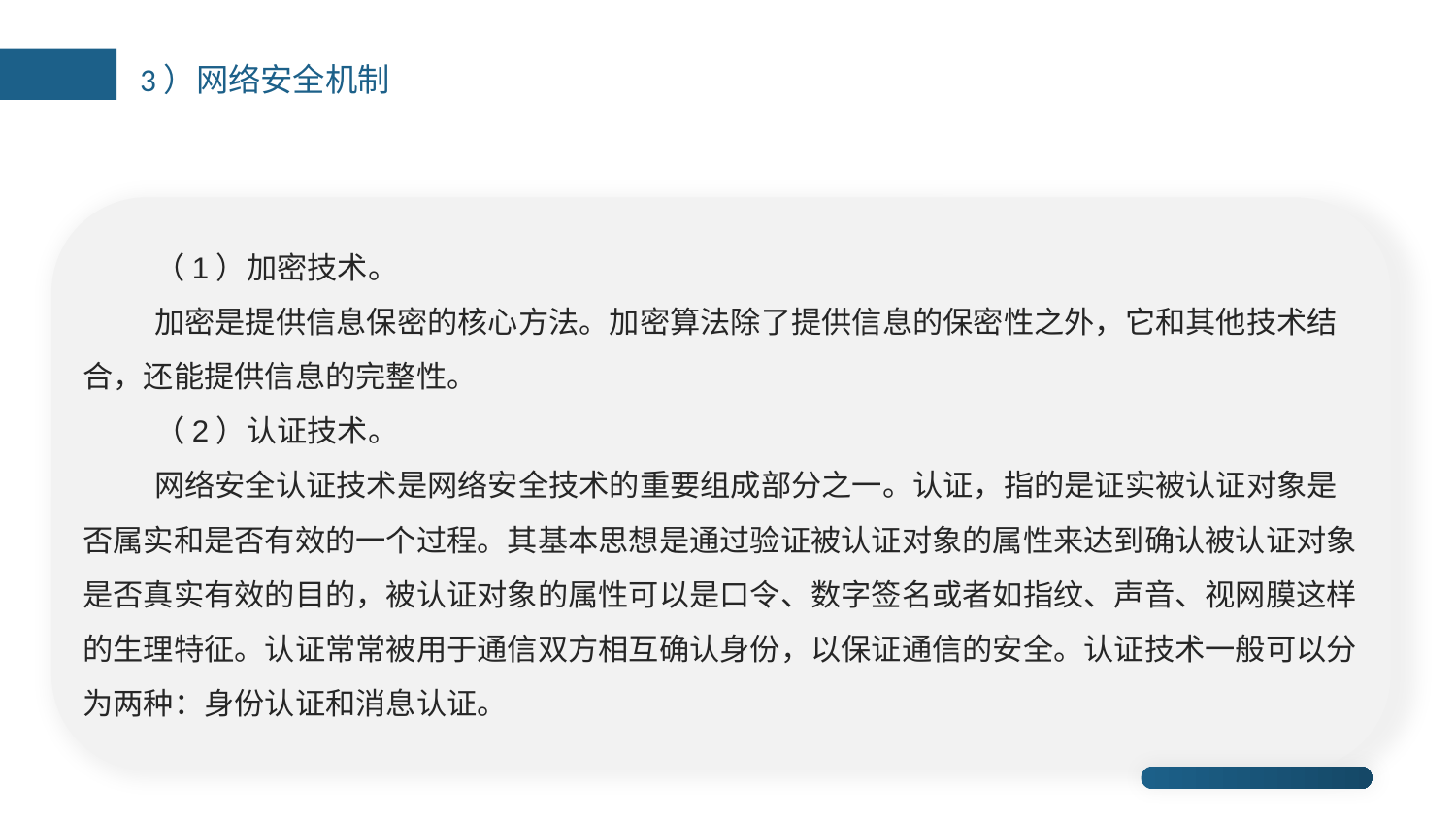

3）网络安全机制

（1）加密技术。
加密是提供信息保密的核心方法。加密算法除了提供信息的保密性之外，它和其他技术结合，还能提供信息的完整性。
（2）认证技术。
网络安全认证技术是网络安全技术的重要组成部分之一。认证，指的是证实被认证对象是否属实和是否有效的一个过程。其基本思想是通过验证被认证对象的属性来达到确认被认证对象是否真实有效的目的，被认证对象的属性可以是口令、数字签名或者如指纹、声音、视网膜这样的生理特征。认证常常被用于通信双方相互确认身份，以保证通信的安全。认证技术一般可以分为两种：身份认证和消息认证。